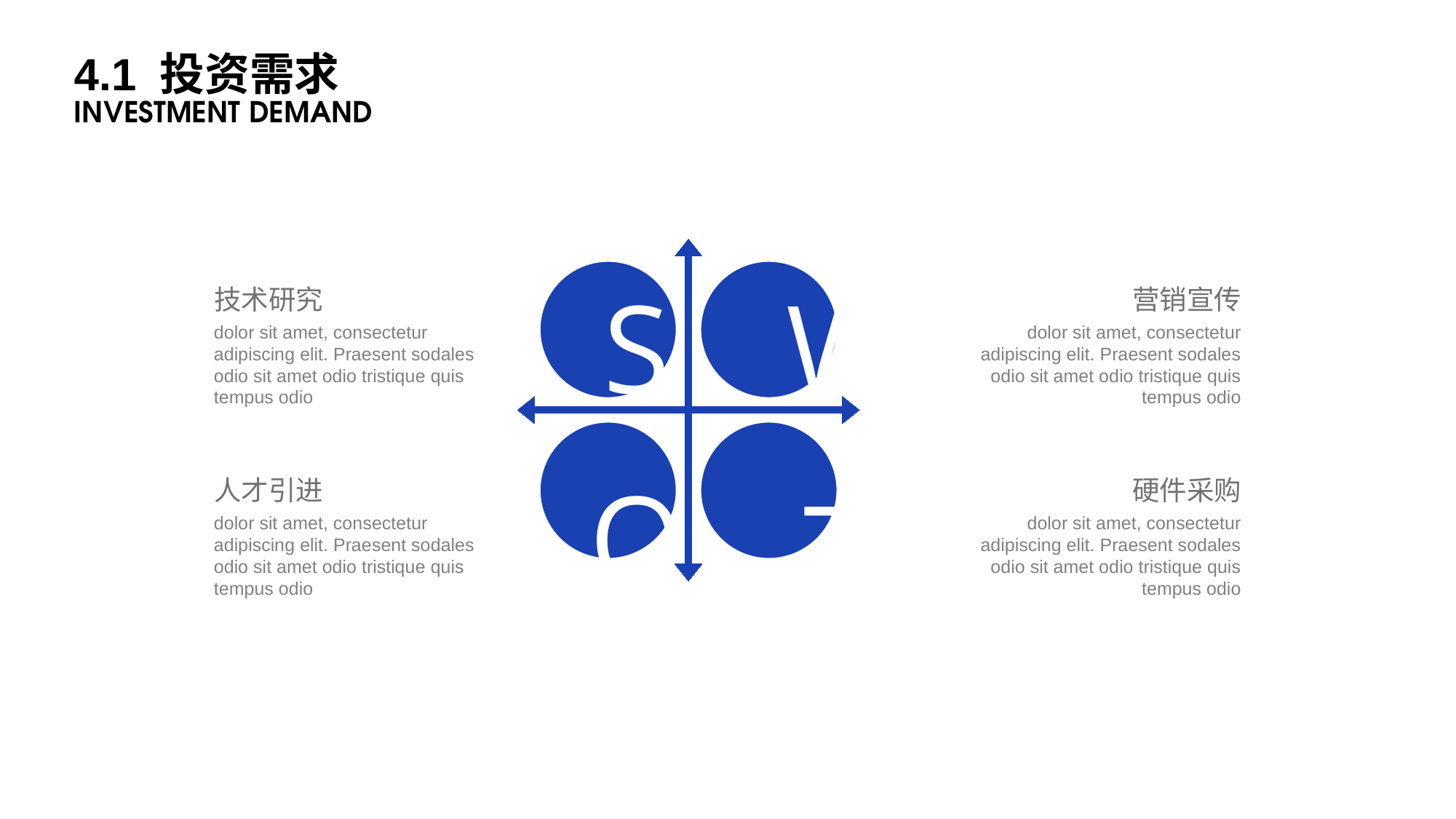

4.1 投资需求
INVESTMENT DEMAND

技术研究
营销宣传
S
W
dolor sit amet, consectetur adipiscing elit. Praesent sodales odio sit amet odio tristique quis tempus odio
dolor sit amet, consectetur adipiscing elit. Praesent sodales odio sit amet odio tristique quis tempus odio
人才引进
硬件采购
O
T
dolor sit amet, consectetur adipiscing elit. Praesent sodales odio sit amet odio tristique quis tempus odio
dolor sit amet, consectetur adipiscing elit. Praesent sodales odio sit amet odio tristique quis tempus odio